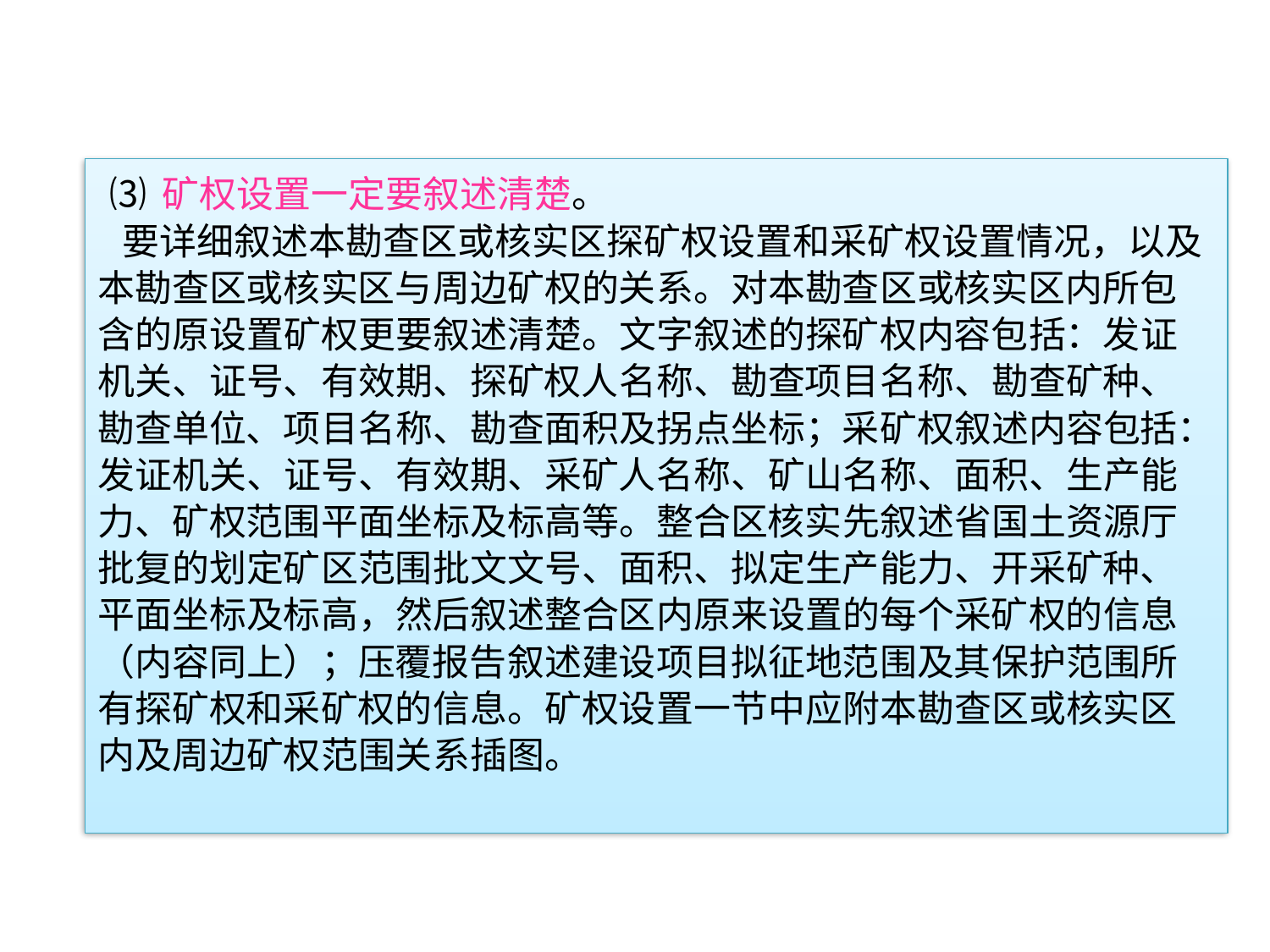

⑶ 矿权设置一定要叙述清楚。
   要详细叙述本勘查区或核实区探矿权设置和采矿权设置情况，以及本勘查区或核实区与周边矿权的关系。对本勘查区或核实区内所包含的原设置矿权更要叙述清楚。文字叙述的探矿权内容包括：发证机关、证号、有效期、探矿权人名称、勘查项目名称、勘查矿种、勘查单位、项目名称、勘查面积及拐点坐标；采矿权叙述内容包括：发证机关、证号、有效期、采矿人名称、矿山名称、面积、生产能力、矿权范围平面坐标及标高等。整合区核实先叙述省国土资源厅批复的划定矿区范围批文文号、面积、拟定生产能力、开采矿种、平面坐标及标高，然后叙述整合区内原来设置的每个采矿权的信息（内容同上）；压覆报告叙述建设项目拟征地范围及其保护范围所有探矿权和采矿权的信息。矿权设置一节中应附本勘查区或核实区内及周边矿权范围关系插图。